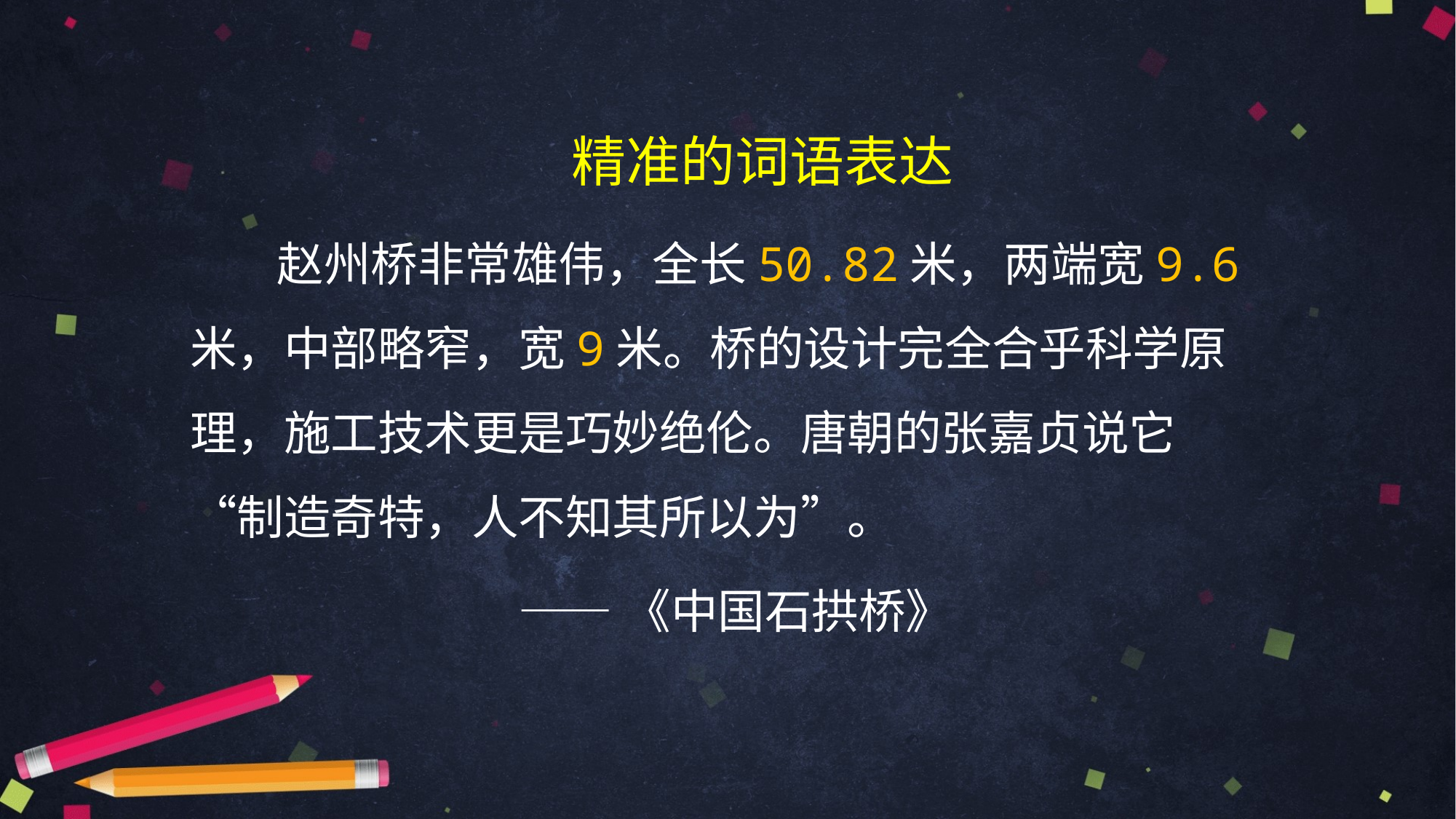

精准的词语表达
  赵州桥非常雄伟，全长50.82米，两端宽9.6米，中部略窄，宽9米。桥的设计完全合乎科学原理，施工技术更是巧妙绝伦。唐朝的张嘉贞说它“制造奇特，人不知其所以为”。
                          ——《中国石拱桥》